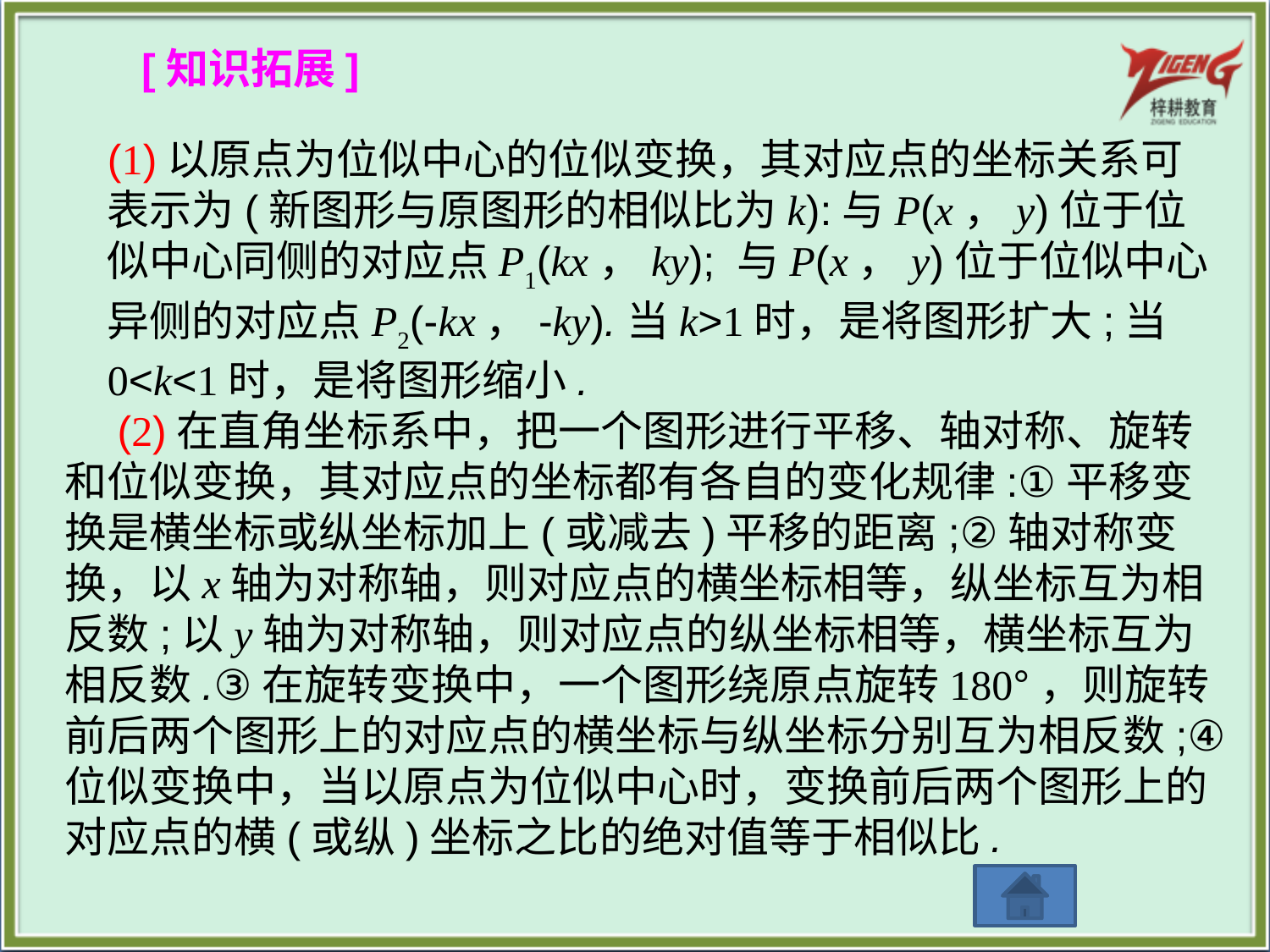

[知识拓展]
(1)以原点为位似中心的位似变换，其对应点的坐标关系可表示为(新图形与原图形的相似比为k):与P(x，y)位于位似中心同侧的对应点P1(kx，ky); 与P(x，y)位于位似中心异侧的对应点P2(-kx，-ky).当k>1时，是将图形扩大;当0<k<1时，是将图形缩小.
　(2)在直角坐标系中，把一个图形进行平移、轴对称、旋转和位似变换，其对应点的坐标都有各自的变化规律:①平移变换是横坐标或纵坐标加上(或减去)平移的距离;②轴对称变换，以x轴为对称轴，则对应点的横坐标相等，纵坐标互为相反数;以y轴为对称轴，则对应点的纵坐标相等，横坐标互为相反数.③在旋转变换中，一个图形绕原点旋转180°，则旋转前后两个图形上的对应点的横坐标与纵坐标分别互为相反数;④位似变换中，当以原点为位似中心时，变换前后两个图形上的对应点的横(或纵)坐标之比的绝对值等于相似比.